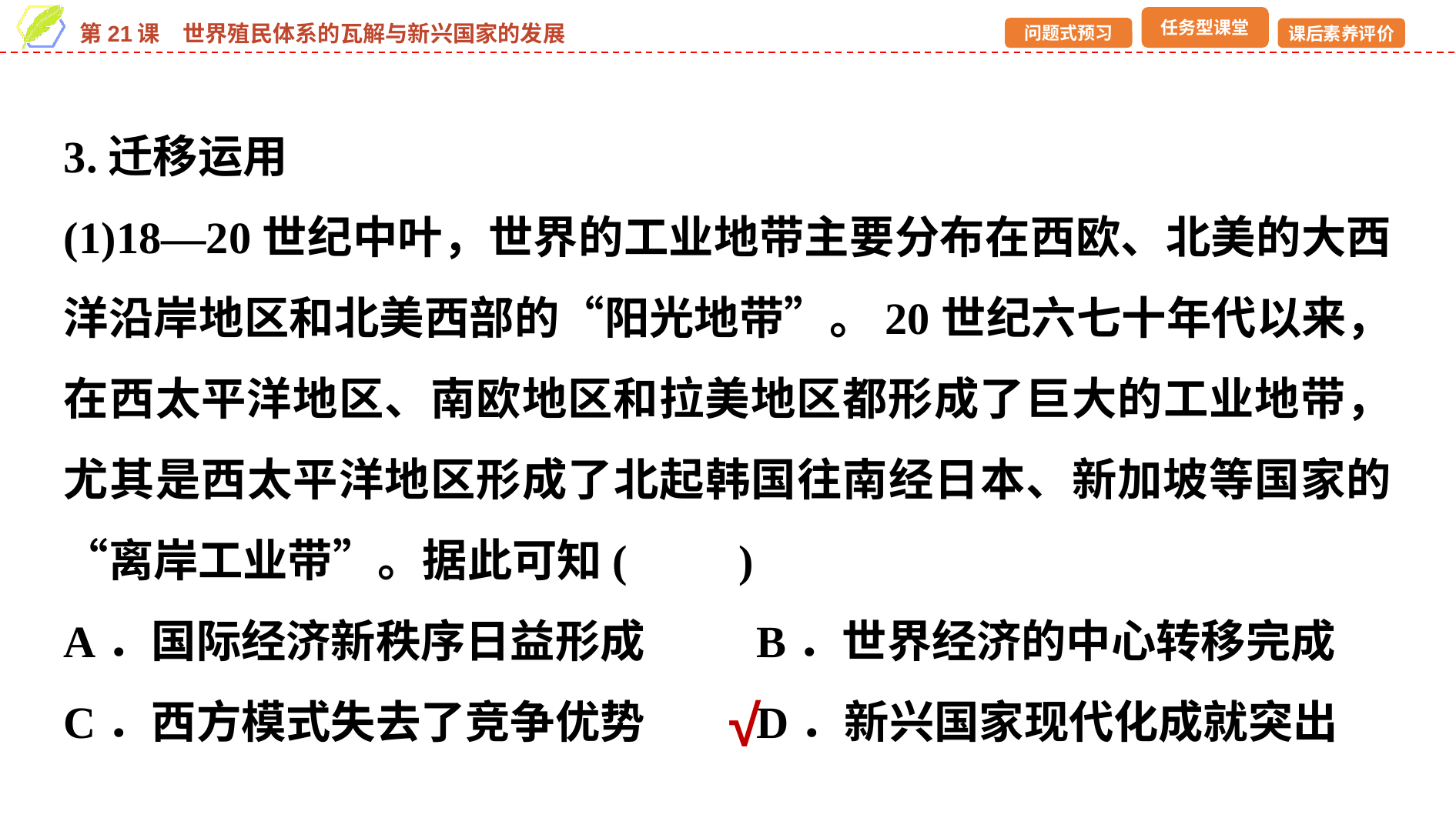

3.迁移运用
(1)18—20世纪中叶，世界的工业地带主要分布在西欧、北美的大西洋沿岸地区和北美西部的“阳光地带”。20世纪六七十年代以来，在西太平洋地区、南欧地区和拉美地区都形成了巨大的工业地带，尤其是西太平洋地区形成了北起韩国往南经日本、新加坡等国家的“离岸工业带”。据此可知(　　)
A．国际经济新秩序日益形成	B．世界经济的中心转移完成
C．西方模式失去了竞争优势	D．新兴国家现代化成就突出
√